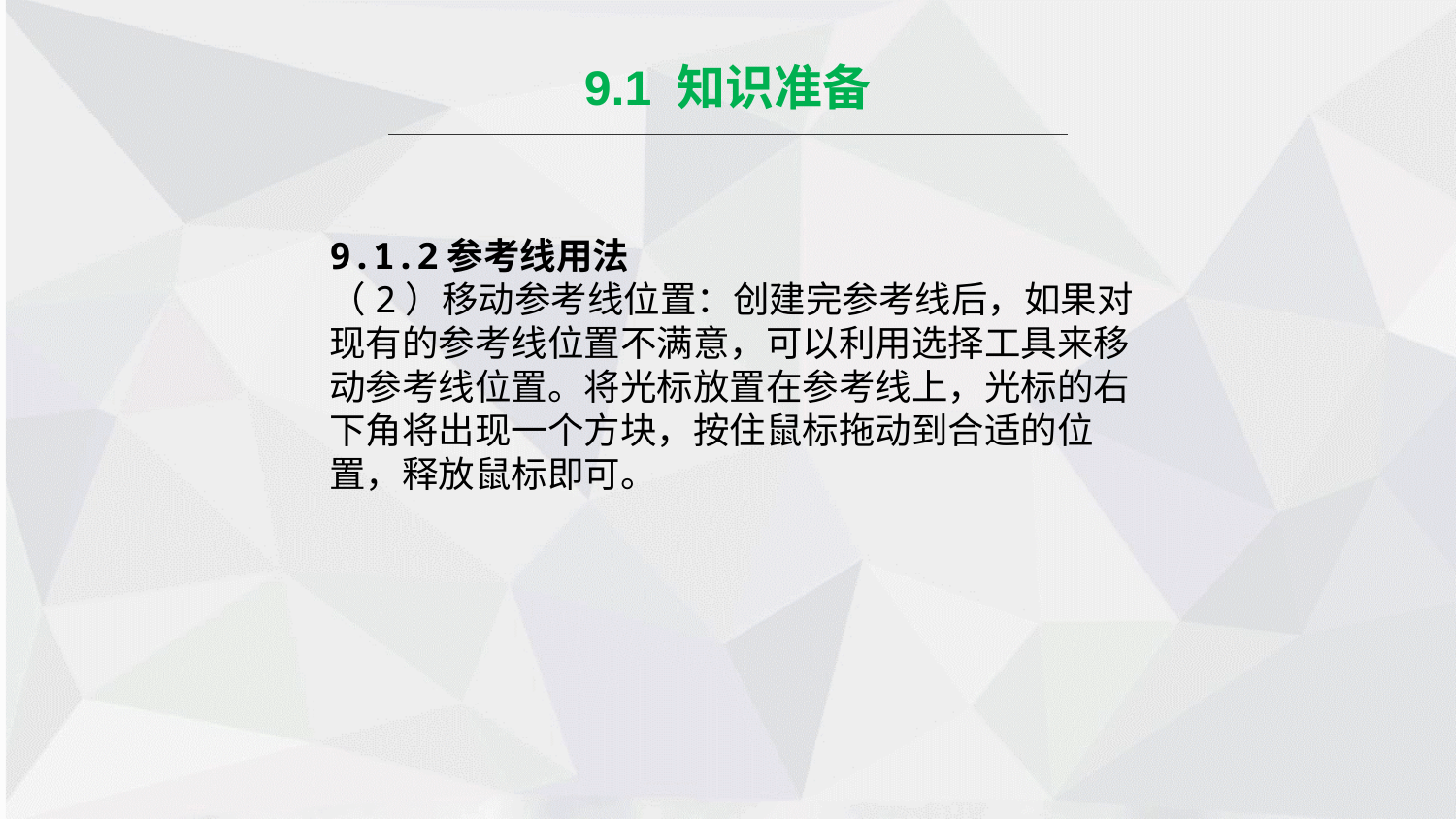

9.1 知识准备
9.1.2参考线用法
（2）移动参考线位置：创建完参考线后，如果对现有的参考线位置不满意，可以利用选择工具来移动参考线位置。将光标放置在参考线上，光标的右下角将出现一个方块，按住鼠标拖动到合适的位置，释放鼠标即可。